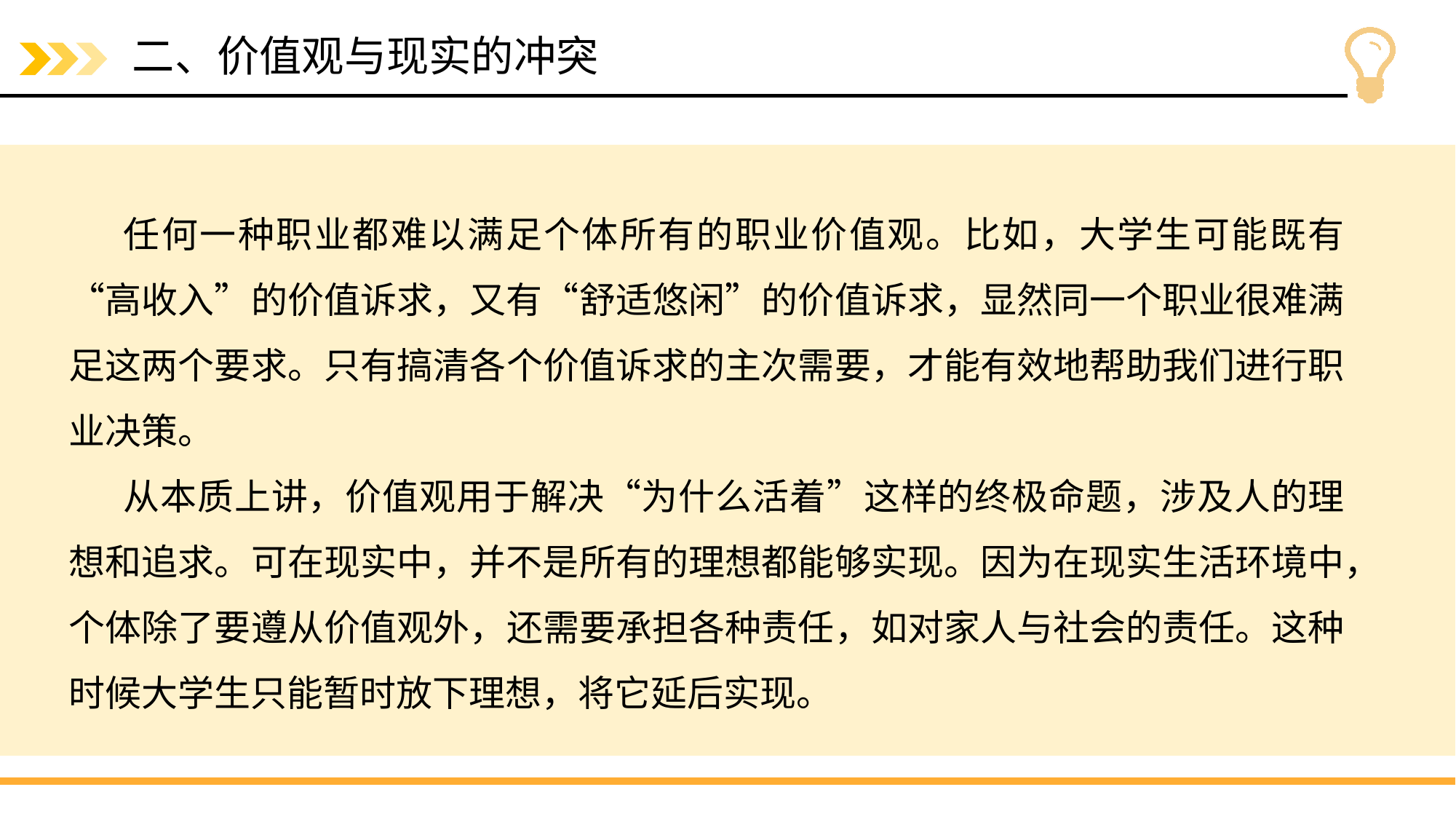

43
# 二、价值观与现实的冲突

任何一种职业都难以满足个体所有的职业价值观。比如，大学生可能既有“高收入”的价值诉求，又有“舒适悠闲”的价值诉求，显然同一个职业很难满足这两个要求。只有搞清各个价值诉求的主次需要，才能有效地帮助我们进行职业决策。
从本质上讲，价值观用于解决“为什么活着”这样的终极命题，涉及人的理想和追求。可在现实中，并不是所有的理想都能够实现。因为在现实生活环境中，个体除了要遵从价值观外，还需要承担各种责任，如对家人与社会的责任。这种时候大学生只能暂时放下理想，将它延后实现。